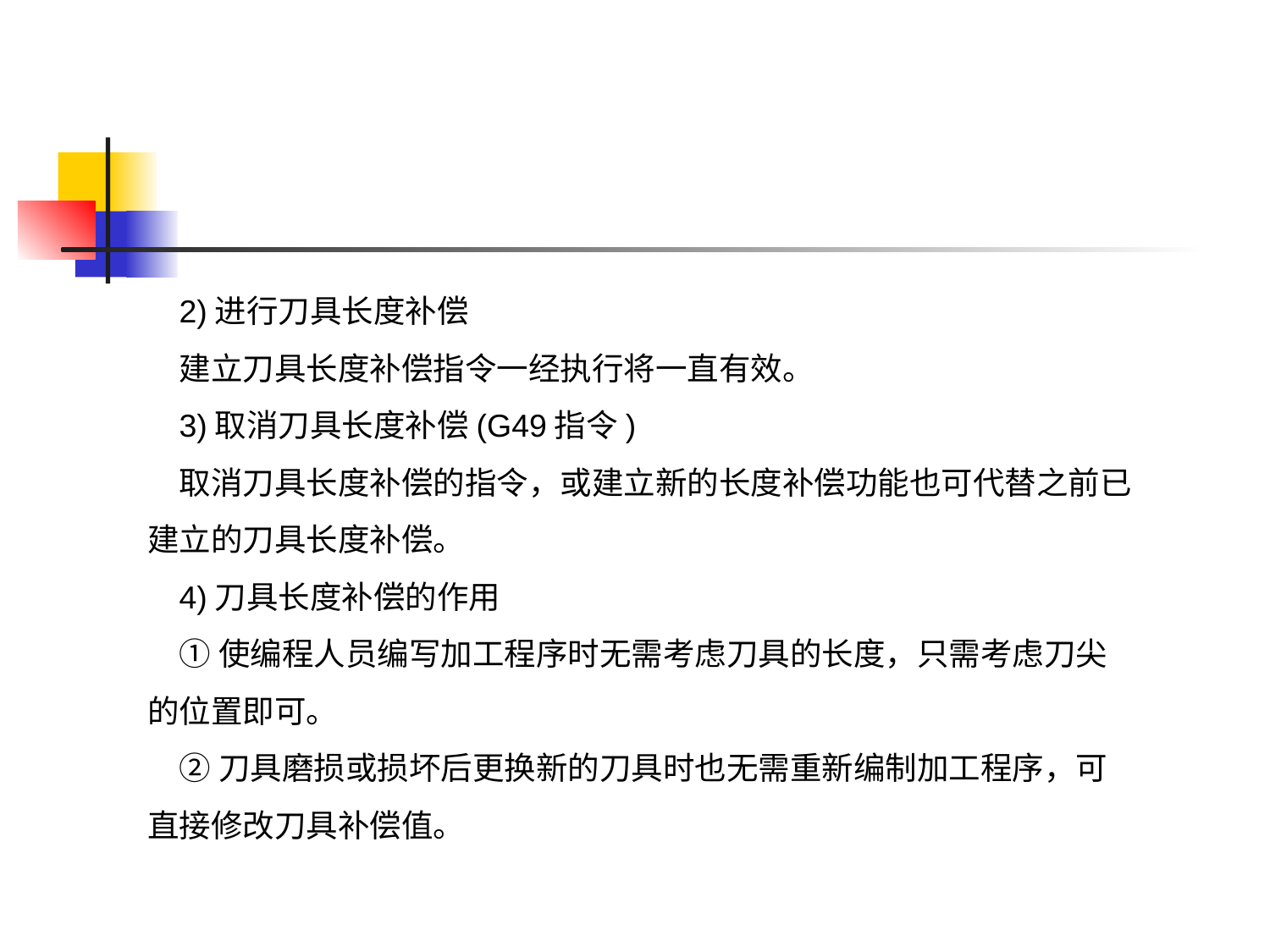

2)进行刀具长度补偿
建立刀具长度补偿指令一经执行将一直有效。
3)取消刀具长度补偿(G49指令)
取消刀具长度补偿的指令，或建立新的长度补偿功能也可代替之前已建立的刀具长度补偿。
4)刀具长度补偿的作用
①使编程人员编写加工程序时无需考虑刀具的长度，只需考虑刀尖的位置即可。
②刀具磨损或损坏后更换新的刀具时也无需重新编制加工程序，可直接修改刀具补偿值。